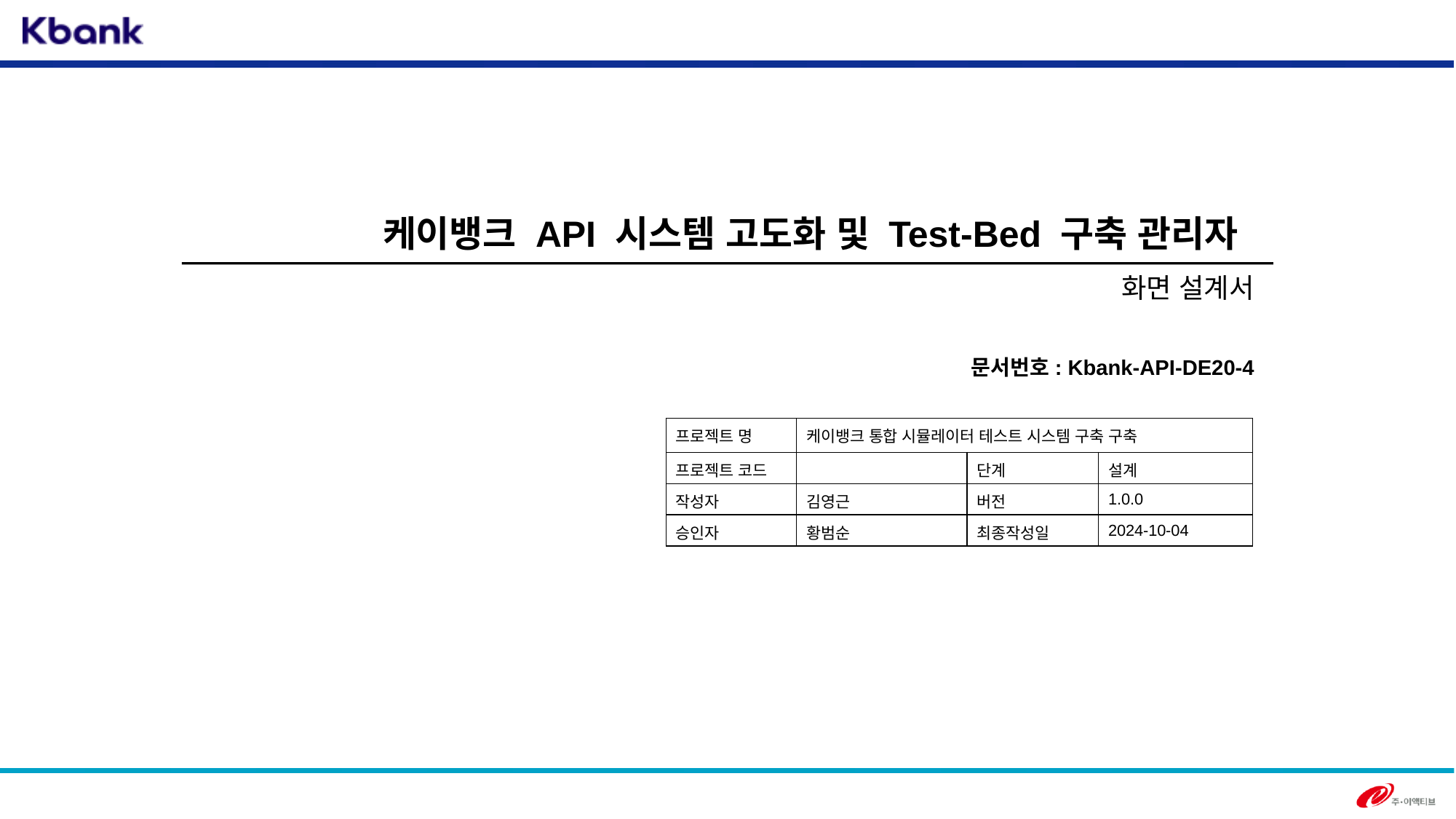

케이뱅크 API 시스템 고도화 및 Test-Bed 구축 관리자

화면 설계서
문서번호: Kbank-API-DE20-4
| 프로젝트 명 | 케이뱅크 통합 시뮬레이터 테스트 시스템 구축 구축 |  |  |
| --- | --- | --- | --- |
| 프로젝트 코드 |  | 단계 | 설계 |
| 작성자 | 김영근 | 버전 | 1.0.0 |
| 승인자 | 황범순 | 최종작성일 | 2024-10-04 |